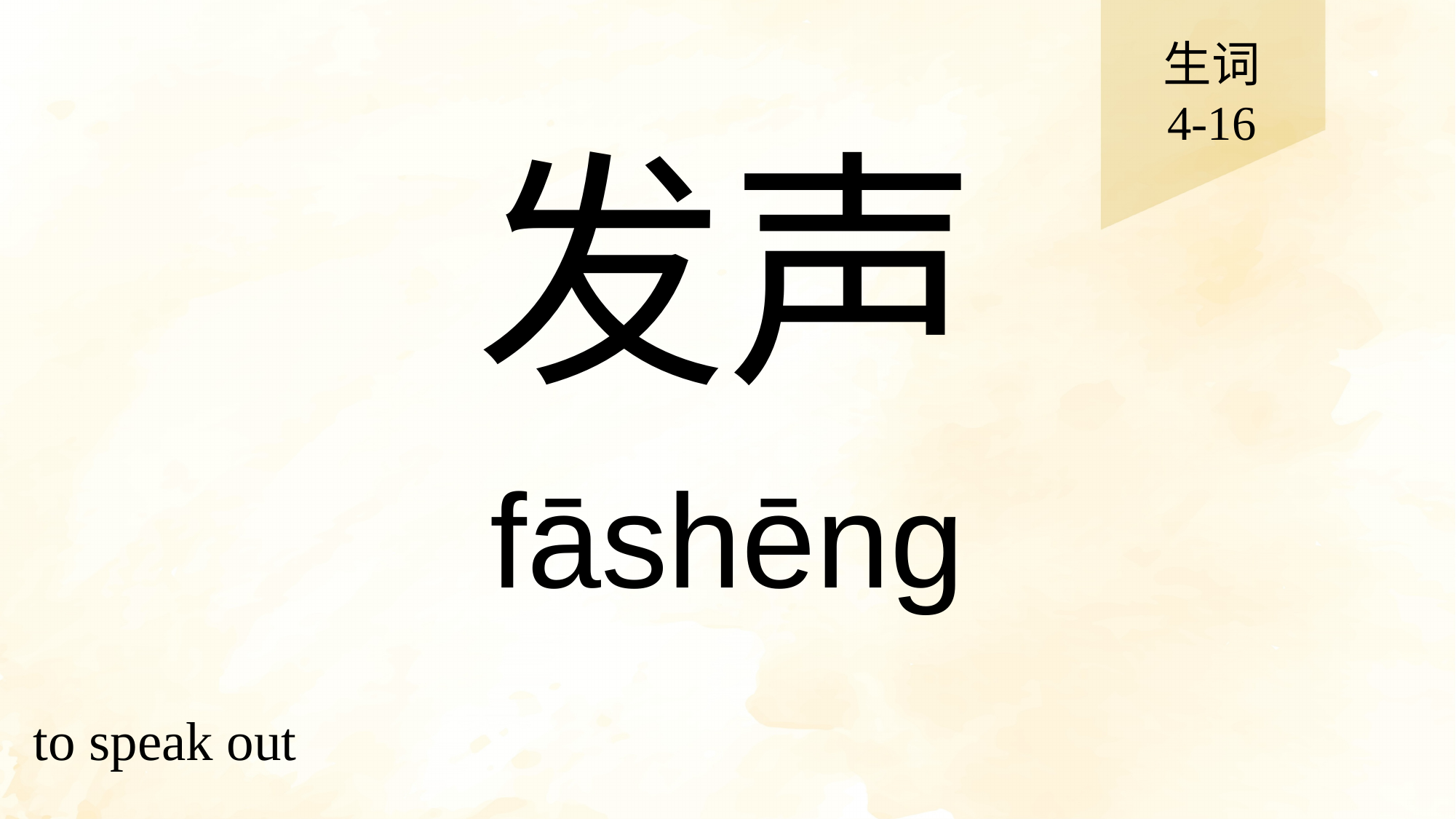

生词
4-16
# 发声
fāshēng
to speak out